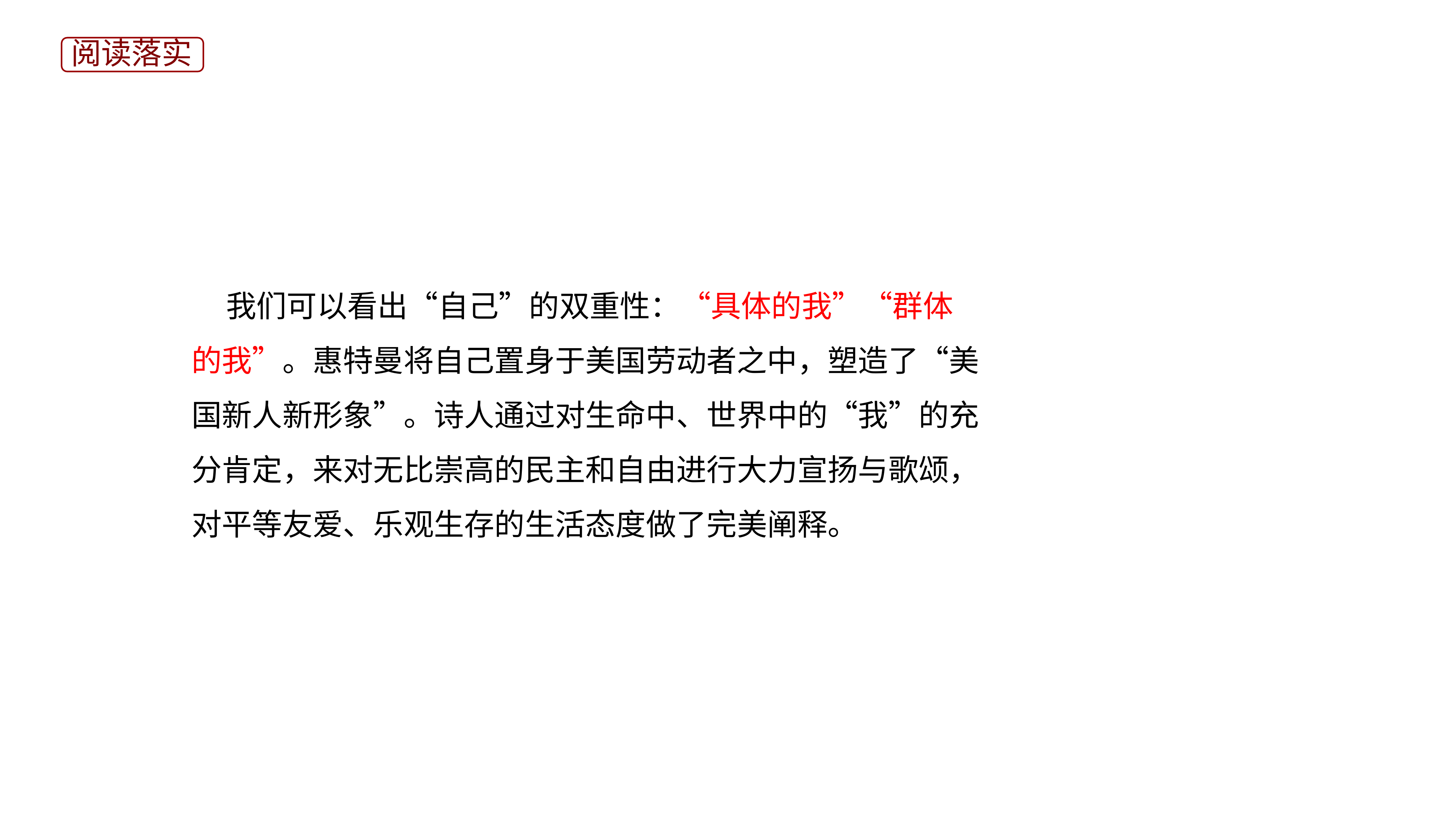

阅读落实

    我们可以看出“自己”的双重性：“具体的我”“群体的我”。惠特曼将自己置身于美国劳动者之中，塑造了“美国新人新形象”。诗人通过对生命中、世界中的“我”的充分肯定，来对无比崇高的民主和自由进行大力宣扬与歌颂，对平等友爱、乐观生存的生活态度做了完美阐释。